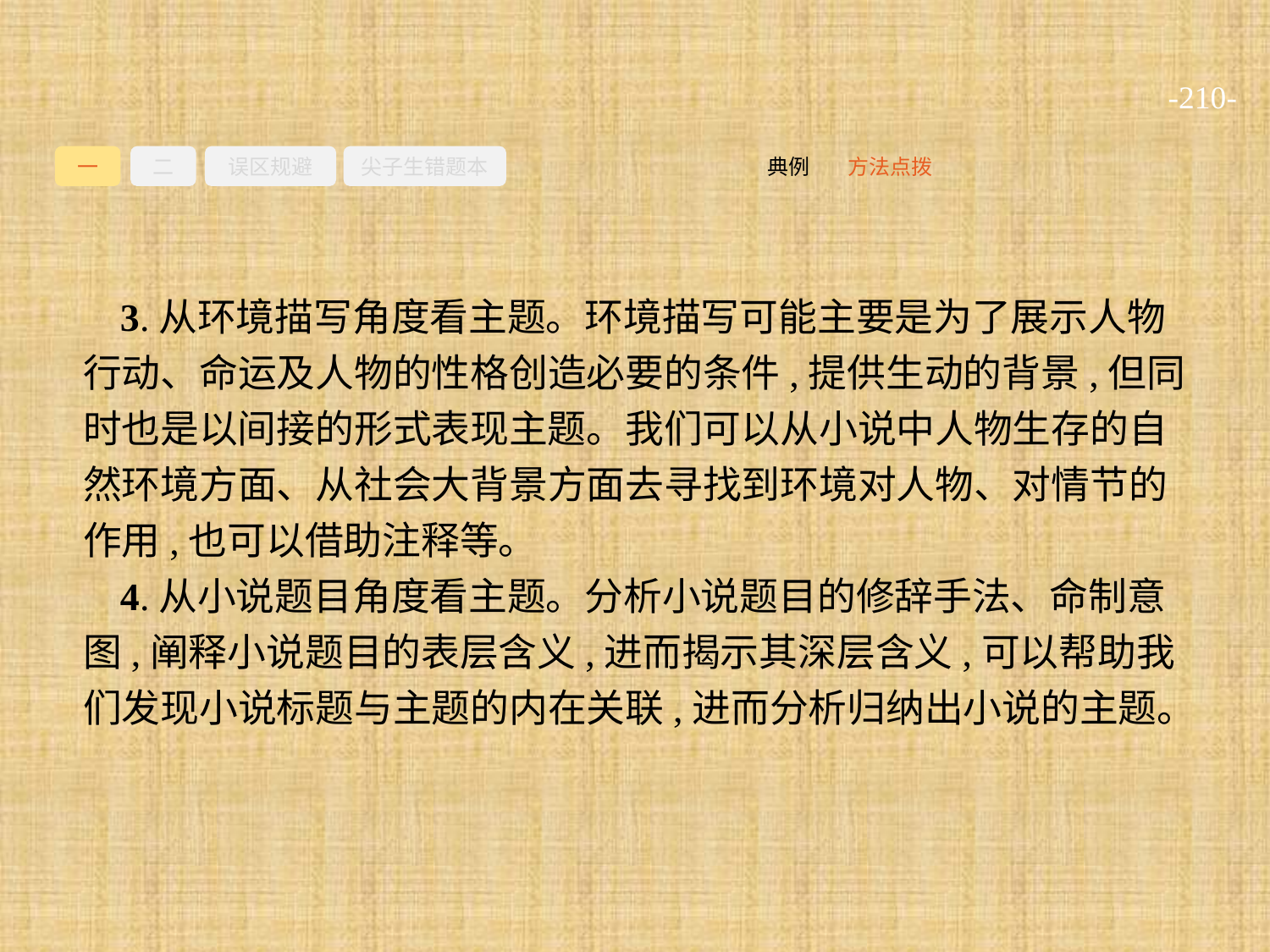

-210-
一
二
误区规避
尖子生错题本
方法点拨
典例
3.从环境描写角度看主题。环境描写可能主要是为了展示人物行动、命运及人物的性格创造必要的条件,提供生动的背景,但同时也是以间接的形式表现主题。我们可以从小说中人物生存的自然环境方面、从社会大背景方面去寻找到环境对人物、对情节的作用,也可以借助注释等。
4.从小说题目角度看主题。分析小说题目的修辞手法、命制意图,阐释小说题目的表层含义,进而揭示其深层含义,可以帮助我们发现小说标题与主题的内在关联,进而分析归纳出小说的主题。